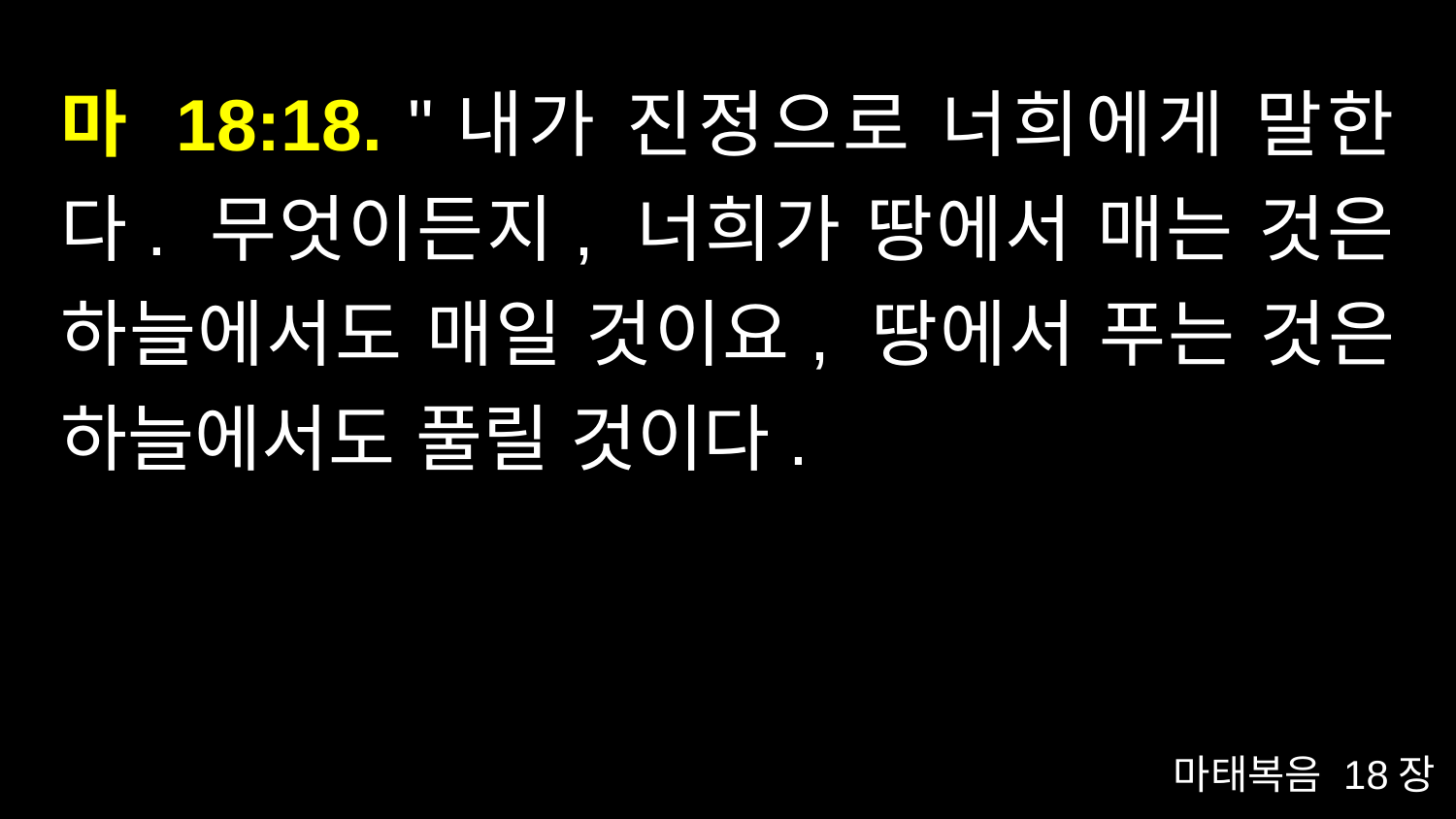

# 마 18:18. "내가 진정으로 너희에게 말한다. 무엇이든지, 너희가 땅에서 매는 것은 하늘에서도 매일 것이요, 땅에서 푸는 것은 하늘에서도 풀릴 것이다.
마태복음 18장